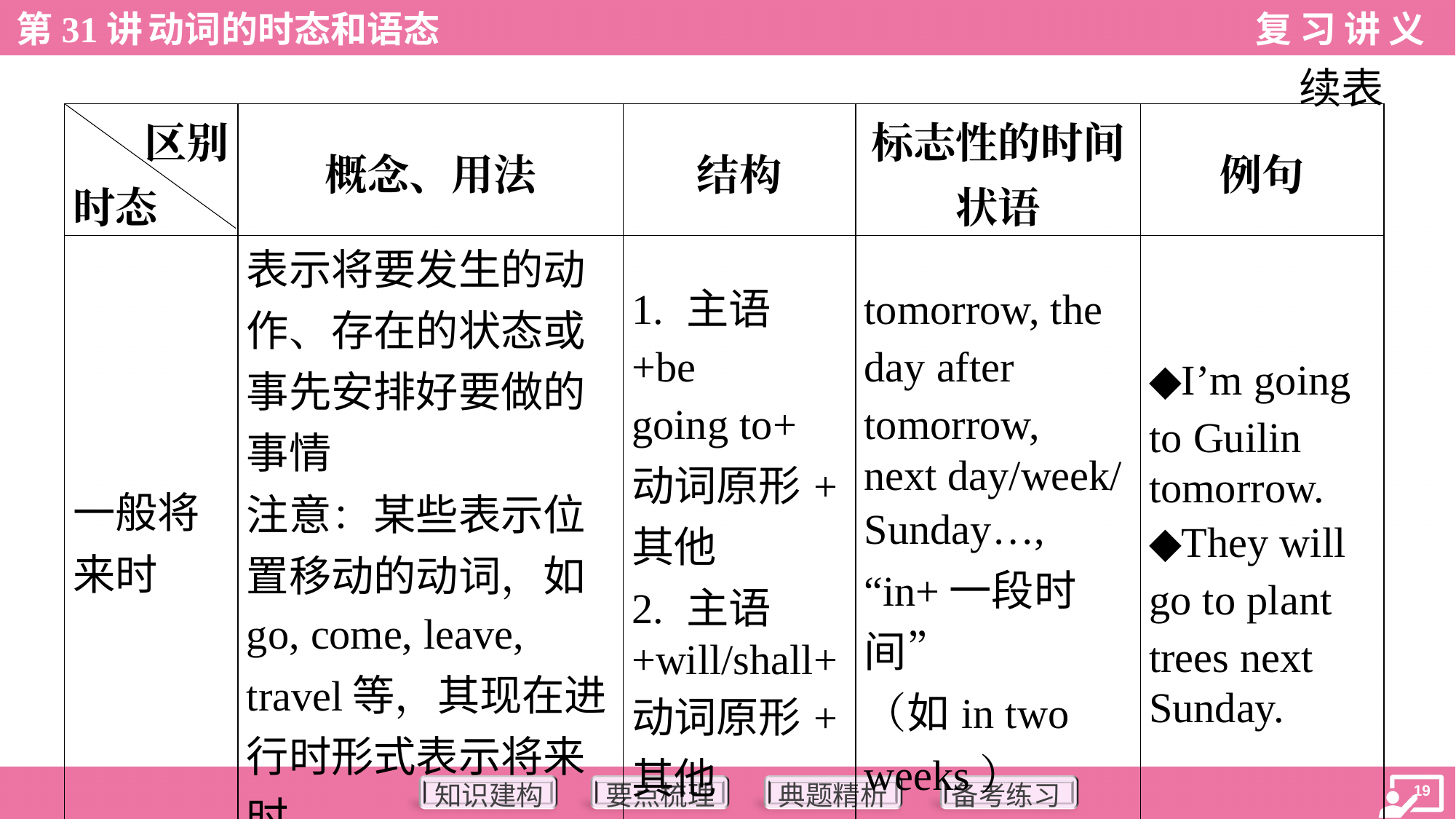

续表
| 区别 时态 | 概念、用法 | 结构 | 标志性的时间 状语 | 例句 |
| --- | --- | --- | --- | --- |
| 一般将来时 | 表示将要发生的动 作、存在的状态或事先安排好要做的事情 注意：某些表示位置移动的动词，如go, come, leave, travel等，其现在进行时形式表示将来时 | 1. 主语+be going to+ 动词原形+ 其他 2. 主语 +will/shall+ 动词原形+ 其他 | tomorrow, the day after tomorrow, next day/week/ Sunday…, “in+一段时间” （如in two weeks） | ◆I’m going to Guilin tomorrow. ◆They will go to plant trees next Sunday. |